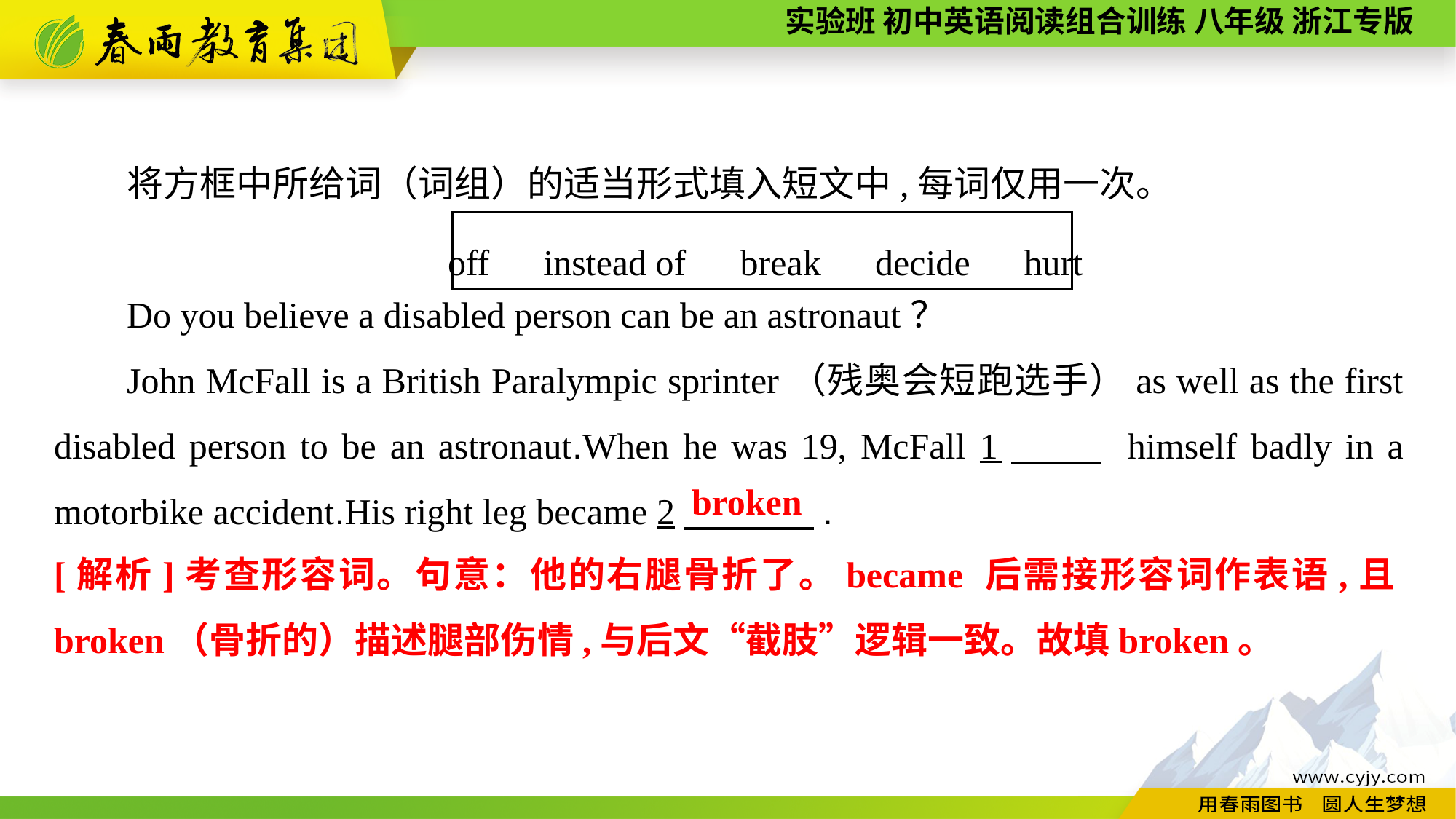

将方框中所给词（词组）的适当形式填入短文中,每词仅用一次。

Do you believe a disabled person can be an astronaut？
John McFall is a British Paralympic sprinter（残奥会短跑选手）as well as the first disabled person to be an astronaut.When he was 19, McFall 1　 　 himself badly in a motorbike accident.His right leg became 2　       　.
off　instead of　break　decide　hurt

broken
[解析]考查形容词。句意：他的右腿骨折了。became 后需接形容词作表语,且broken（骨折的）描述腿部伤情,与后文“截肢”逻辑一致。故填broken。